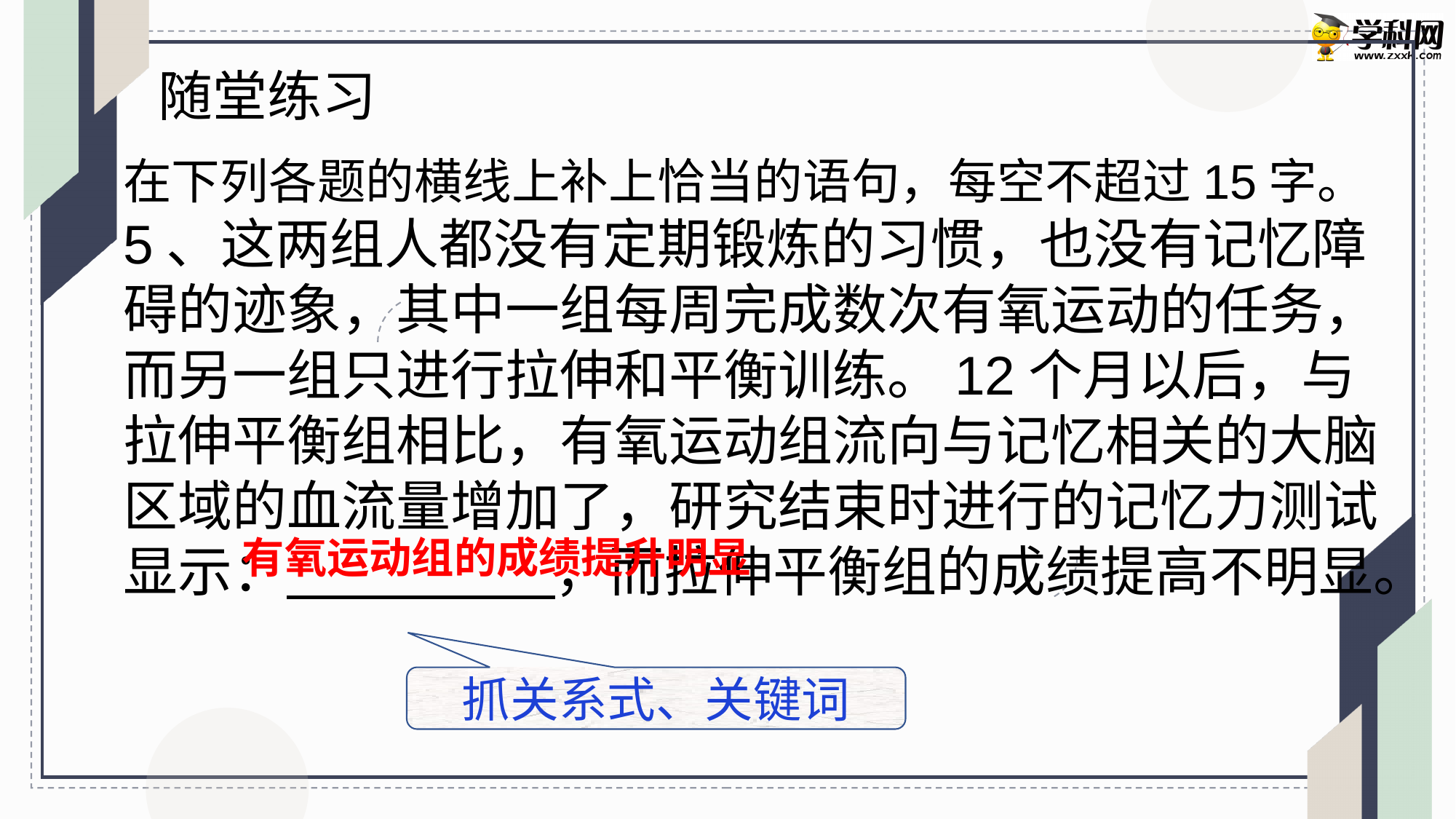

随堂练习
在下列各题的横线上补上恰当的语句，每空不超过15字。
5、这两组人都没有定期锻炼的习惯，也没有记忆障碍的迹象，其中一组每周完成数次有氧运动的任务，而另一组只进行拉伸和平衡训练。12个月以后，与拉伸平衡组相比，有氧运动组流向与记忆相关的大脑区域的血流量增加了，研究结束时进行的记忆力测试显示：                      ，而拉伸平衡组的成绩提高不明显。

有氧运动组的成绩提升明显
抓关系式、关键词